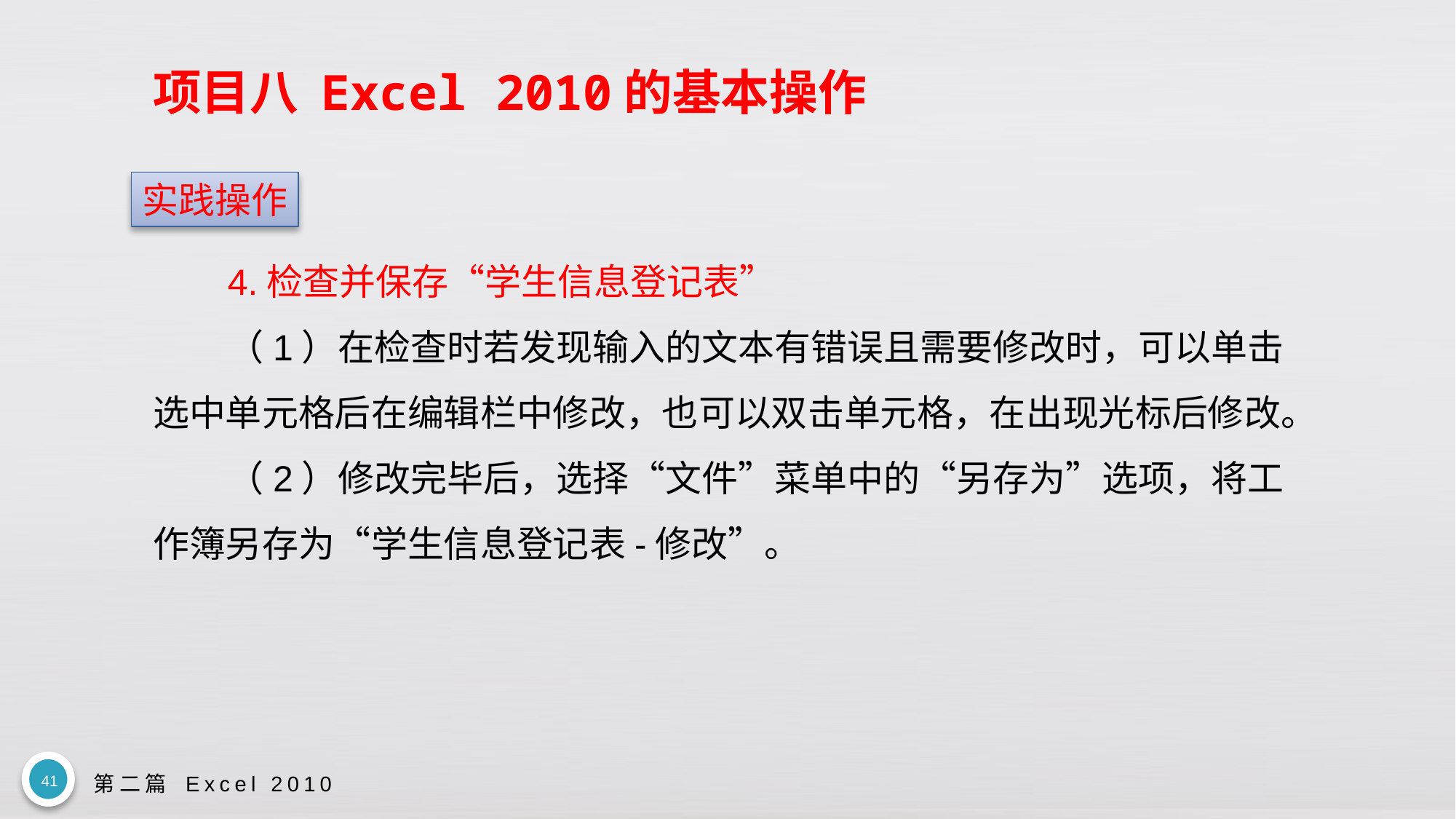

# 项目八 Excel 2010的基本操作
实践操作
4.检查并保存“学生信息登记表”
（1）在检查时若发现输入的文本有错误且需要修改时，可以单击选中单元格后在编辑栏中修改，也可以双击单元格，在出现光标后修改。
（2）修改完毕后，选择“文件”菜单中的“另存为”选项，将工作簿另存为“学生信息登记表-修改”。
41